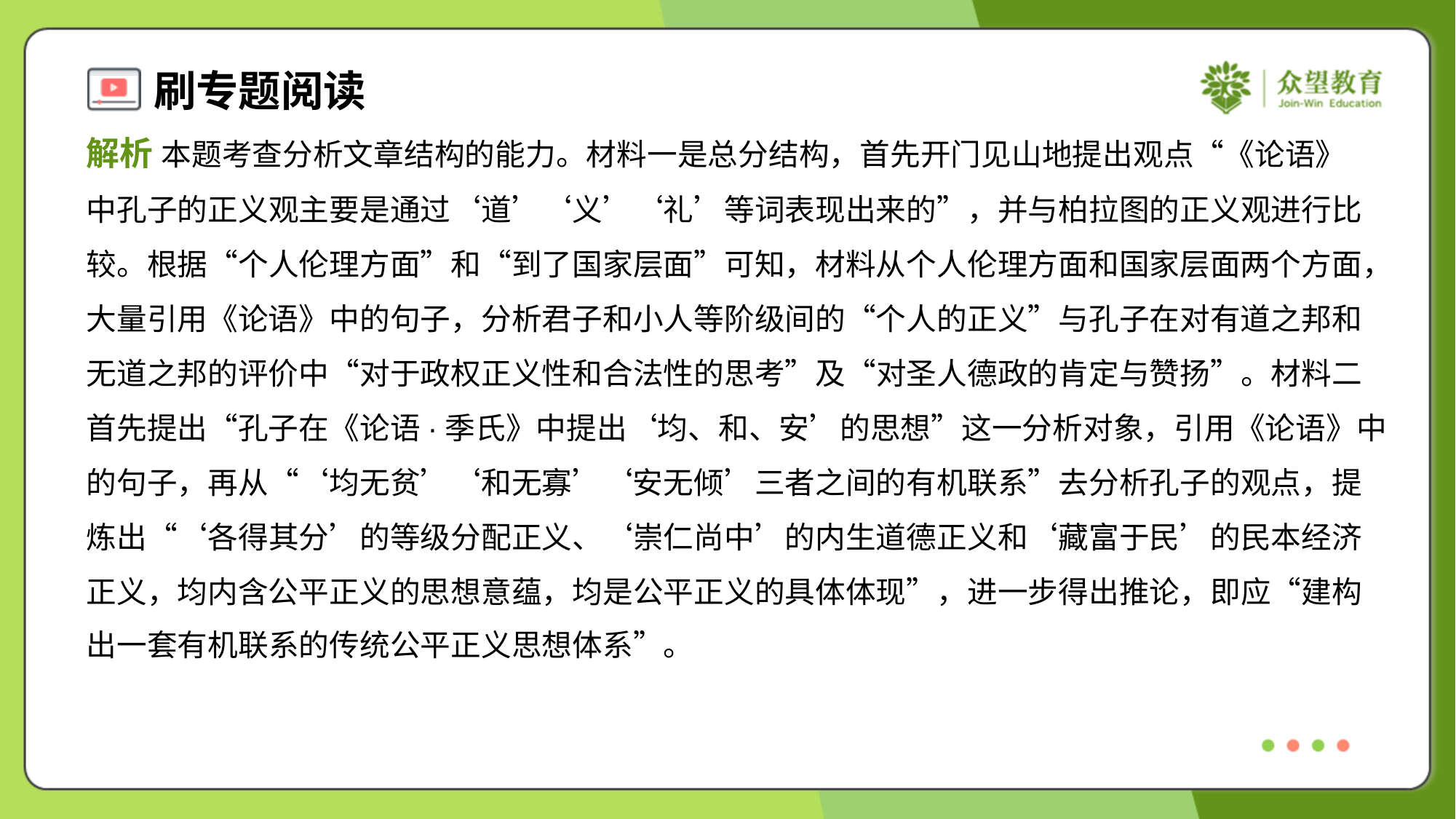

解析 本题考查分析文章结构的能力。材料一是总分结构，首先开门见山地提出观点“《论语》
中孔子的正义观主要是通过‘道’‘义’‘礼’等词表现出来的”，并与柏拉图的正义观进行比
较。根据“个人伦理方面”和“到了国家层面”可知，材料从个人伦理方面和国家层面两个方面，
大量引用《论语》中的句子，分析君子和小人等阶级间的“个人的正义”与孔子在对有道之邦和
无道之邦的评价中“对于政权正义性和合法性的思考”及“对圣人德政的肯定与赞扬”。材料二
首先提出“孔子在《论语·季氏》中提出‘均、和、安’的思想”这一分析对象，引用《论语》中
的句子，再从“‘均无贫’‘和无寡’‘安无倾’三者之间的有机联系”去分析孔子的观点，提
炼出“‘各得其分’的等级分配正义、‘崇仁尚中’的内生道德正义和‘藏富于民’的民本经济
正义，均内含公平正义的思想意蕴，均是公平正义的具体体现”，进一步得出推论，即应“建构
出一套有机联系的传统公平正义思想体系”。